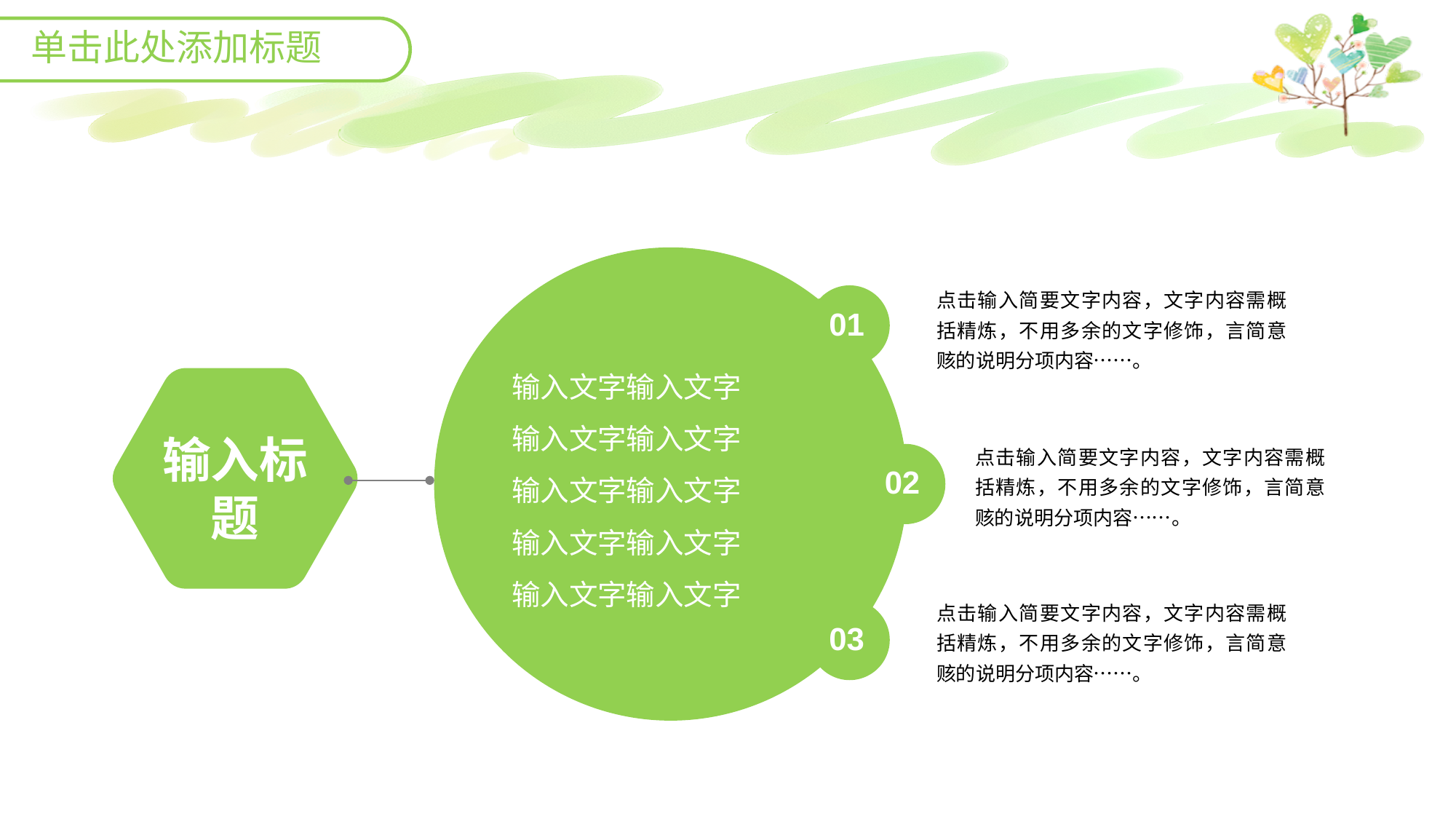

单击此处添加标题

点击输入简要文字内容，文字内容需概括精炼，不用多余的文字修饰，言简意赅的说明分项内容……。

01
输入文字输入文字
输入文字输入文字
输入文字输入文字
输入文字输入文字
输入文字输入文字

输入标题
点击输入简要文字内容，文字内容需概括精炼，不用多余的文字修饰，言简意赅的说明分项内容……。

02
点击输入简要文字内容，文字内容需概括精炼，不用多余的文字修饰，言简意赅的说明分项内容……。

03
延迟符